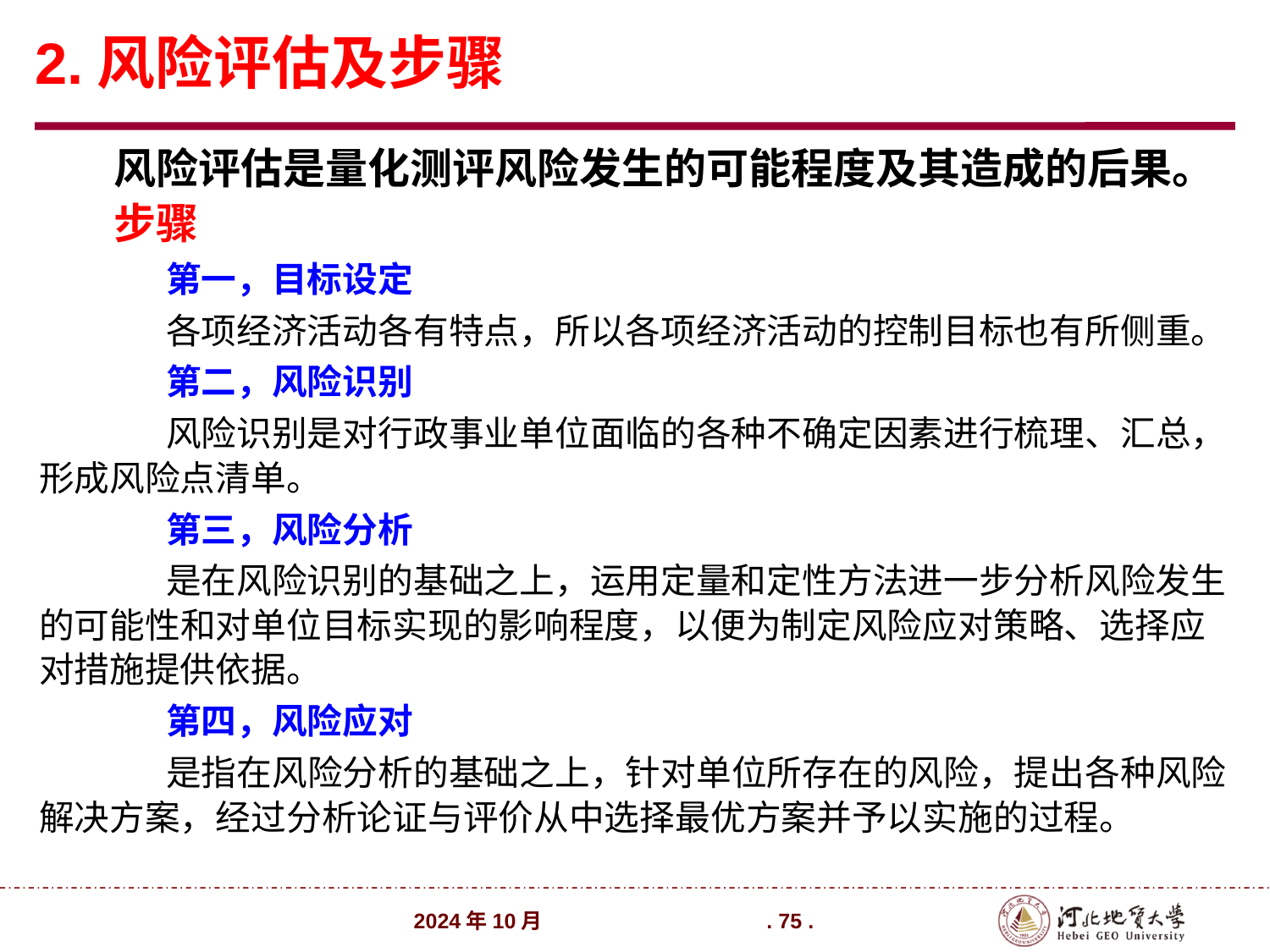

2.风险评估及步骤
风险评估是量化测评风险发生的可能程度及其造成的后果。
步骤
	第一，目标设定
	各项经济活动各有特点，所以各项经济活动的控制目标也有所侧重。
	第二，风险识别
	风险识别是对行政事业单位面临的各种不确定因素进行梳理、汇总，形成风险点清单。
	第三，风险分析
	是在风险识别的基础之上，运用定量和定性方法进一步分析风险发生的可能性和对单位目标实现的影响程度，以便为制定风险应对策略、选择应对措施提供依据。
	第四，风险应对
	是指在风险分析的基础之上，针对单位所存在的风险，提出各种风险解决方案，经过分析论证与评价从中选择最优方案并予以实施的过程。
2024年10月                                             . 75 .